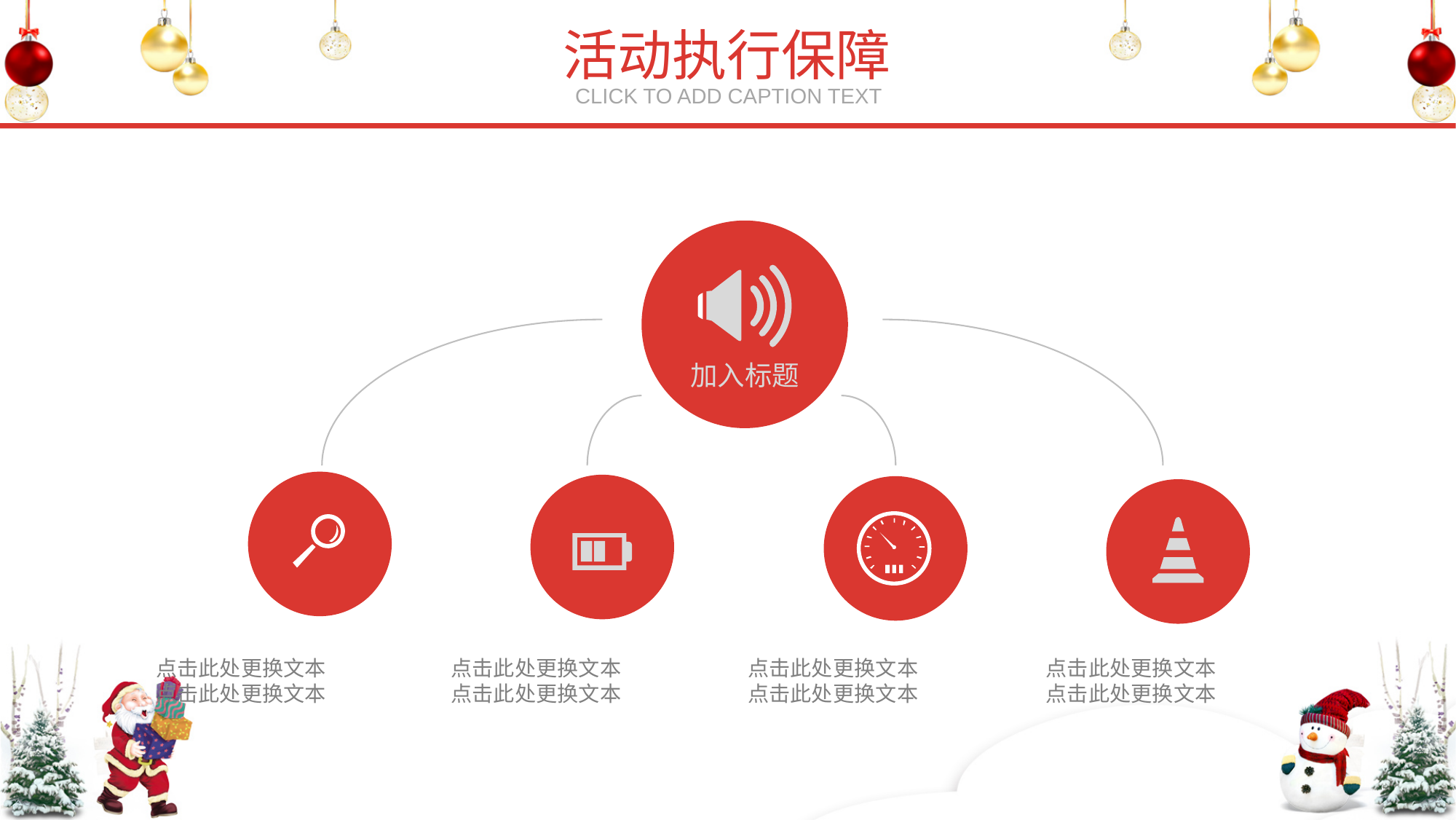

活动执行保障
CLICK TO ADD CAPTION TEXT

加入标题

点击此处更换文本
点击此处更换文本
点击此处更换文本
点击此处更换文本
点击此处更换文本
点击此处更换文本
点击此处更换文本
点击此处更换文本